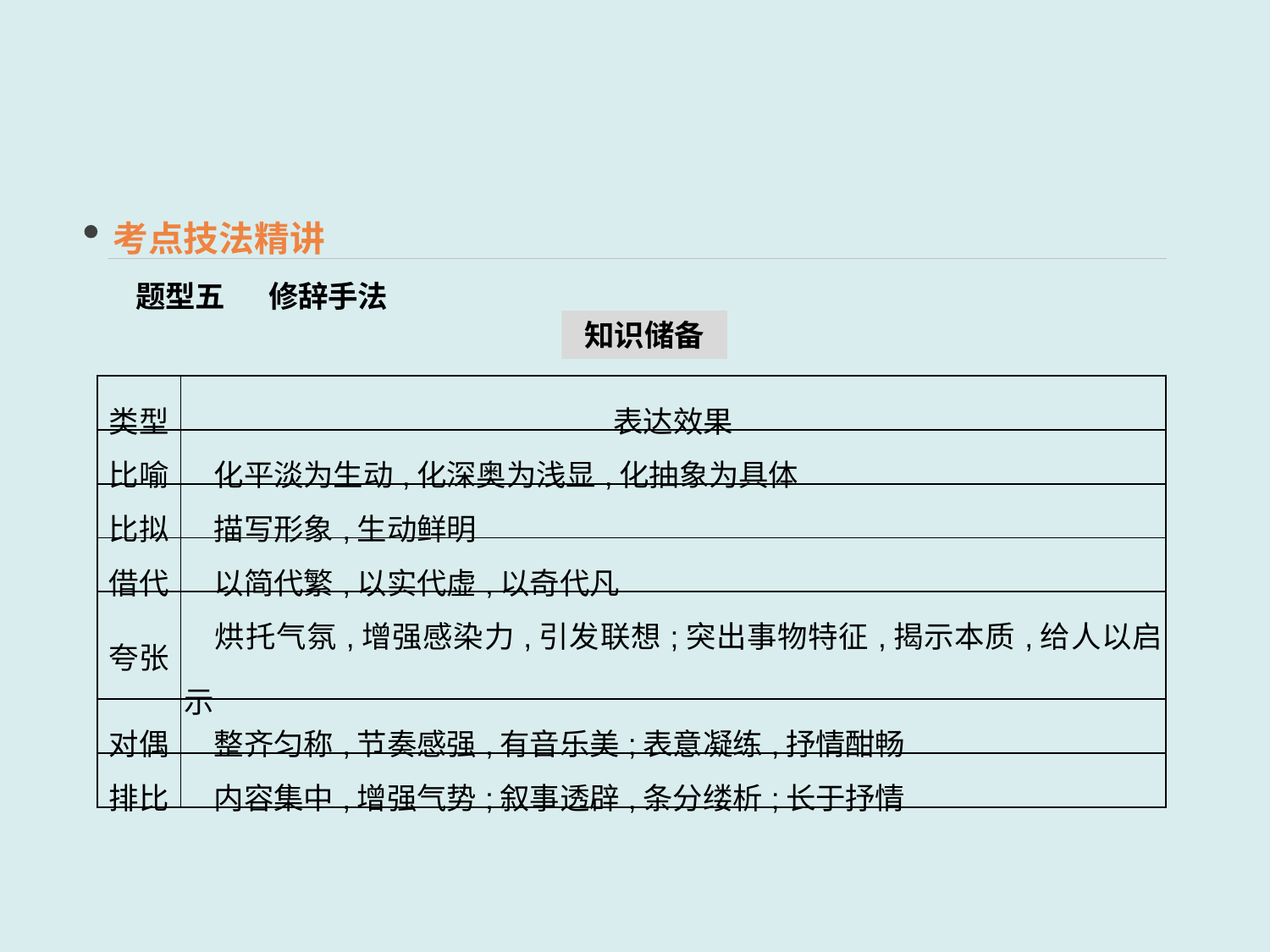

考点技法精讲

题型五　  修辞手法

知识储备
| 类型 | 表达效果 |
| --- | --- |
| 比喻 | 化平淡为生动,化深奥为浅显,化抽象为具体 |
| 比拟 | 描写形象,生动鲜明 |
| 借代 | 以简代繁,以实代虚,以奇代凡 |
| 夸张 | 烘托气氛,增强感染力,引发联想;突出事物特征,揭示本质,给人以启示 |
| 对偶 | 整齐匀称,节奏感强,有音乐美;表意凝练,抒情酣畅 |
| 排比 | 内容集中,增强气势;叙事透辟,条分缕析;长于抒情 |